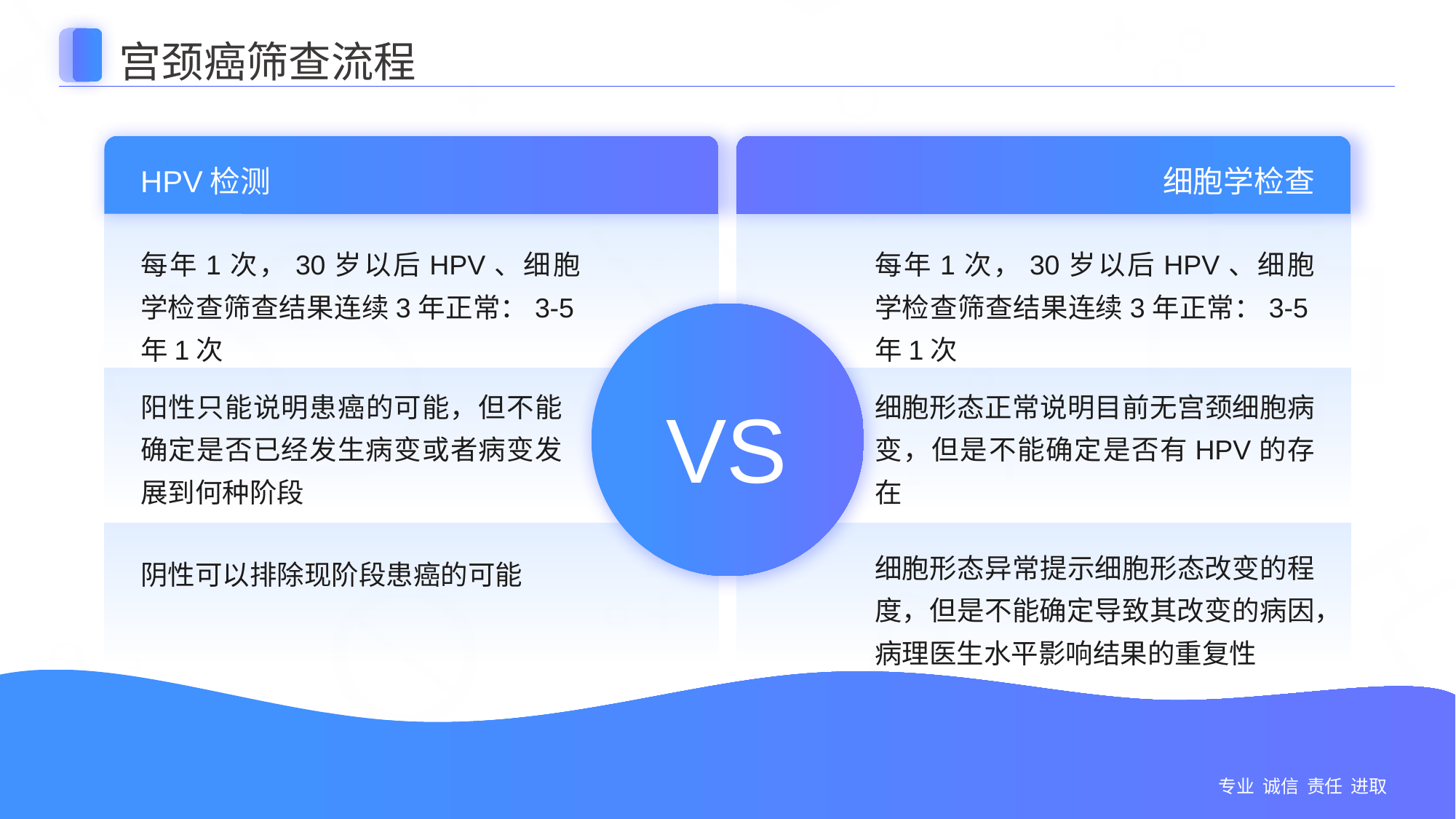

宫颈癌筛查流程

HPV检测
细胞学检查

每年1次，30岁以后HPV、细胞学检查筛查结果连续3年正常：3-5年1次
每年1次，30岁以后HPV、细胞学检查筛查结果连续3年正常：3-5年1次

VS

阳性只能说明患癌的可能，但不能确定是否已经发生病变或者病变发展到何种阶段
细胞形态正常说明目前无宫颈细胞病变，但是不能确定是否有HPV的存在

细胞形态异常提示细胞形态改变的程度，但是不能确定导致其改变的病因，病理医生水平影响结果的重复性
阴性可以排除现阶段患癌的可能